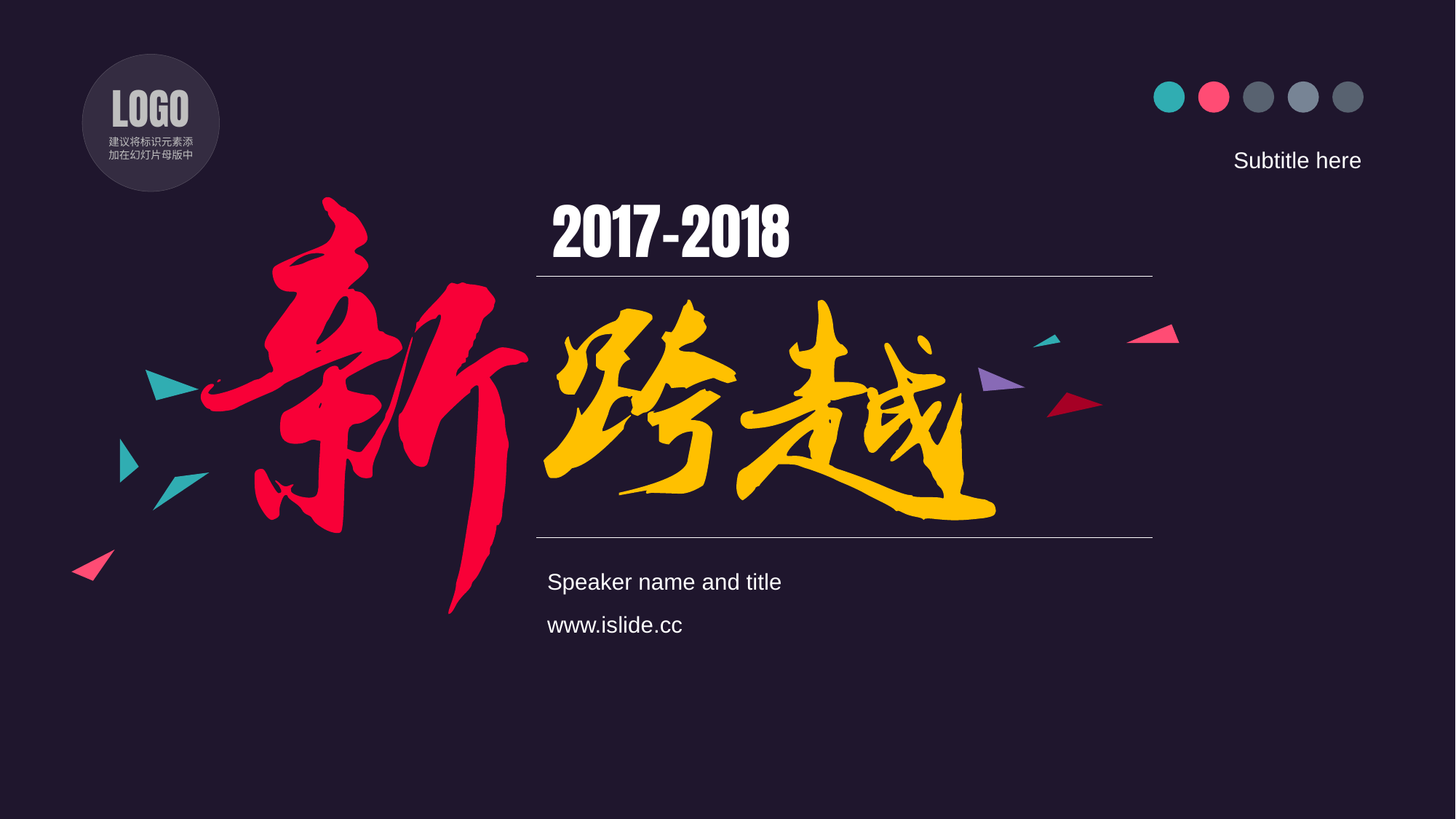

LOGO
建议将标识元素添
加在幻灯片母版中

Subtitle here
2017-2018
Speaker name and title
www.islide.cc